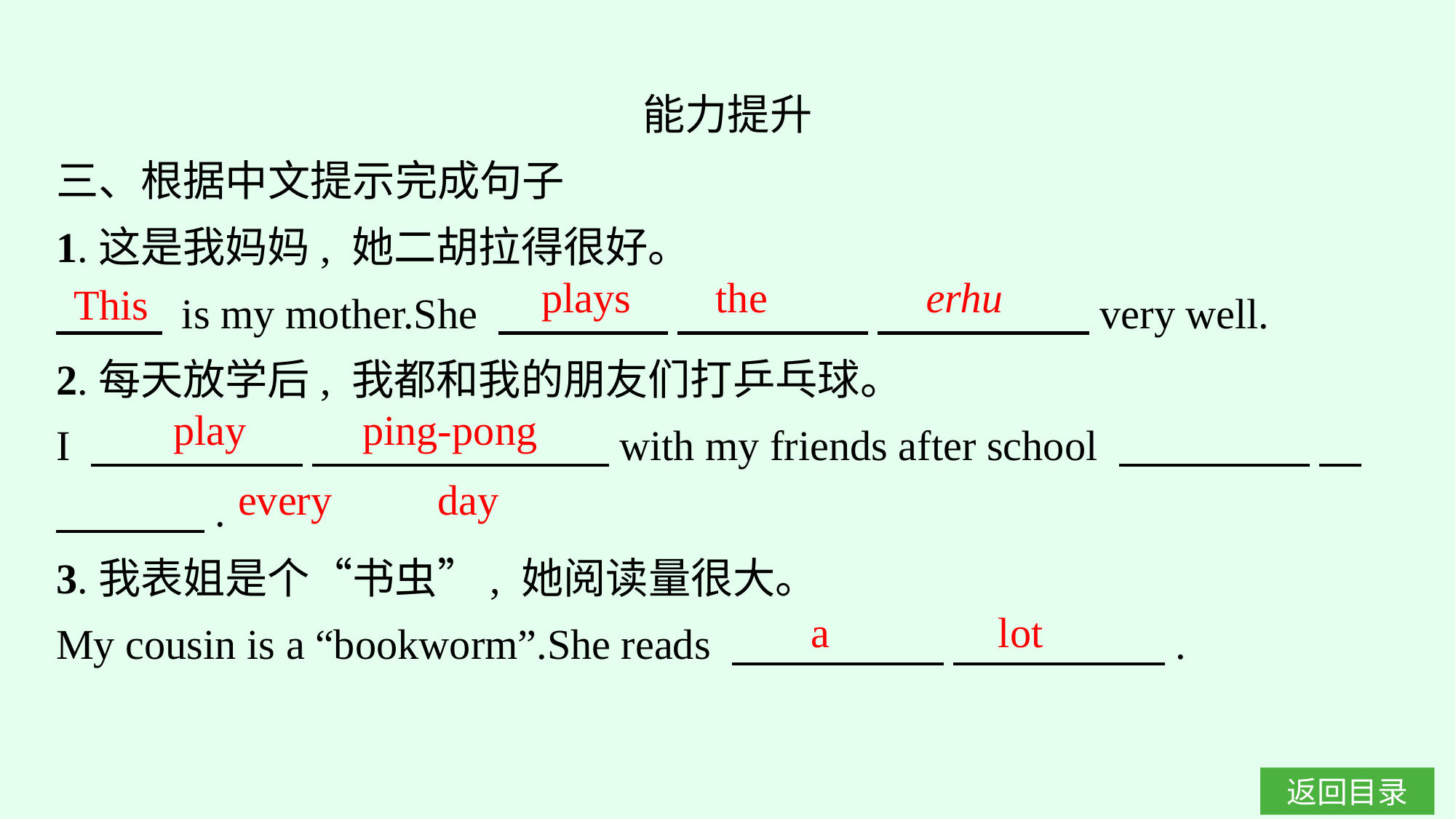

能力提升
三、根据中文提示完成句子
1.这是我妈妈, 她二胡拉得很好。
　　  is my mother.She 　　　　  　　　　 　　　　　very well.
2.每天放学后, 我都和我的朋友们打乒乓球。
I 　　　　　 　　　　　　　with my friends after school 　　　　  　　　　 .
3.我表姐是个“书虫”, 她阅读量很大。
My cousin is a “bookworm”.She reads 　　　　　 　　　　　.
plays        the               erhu
This
play           ping-pong
every          day
a                lot